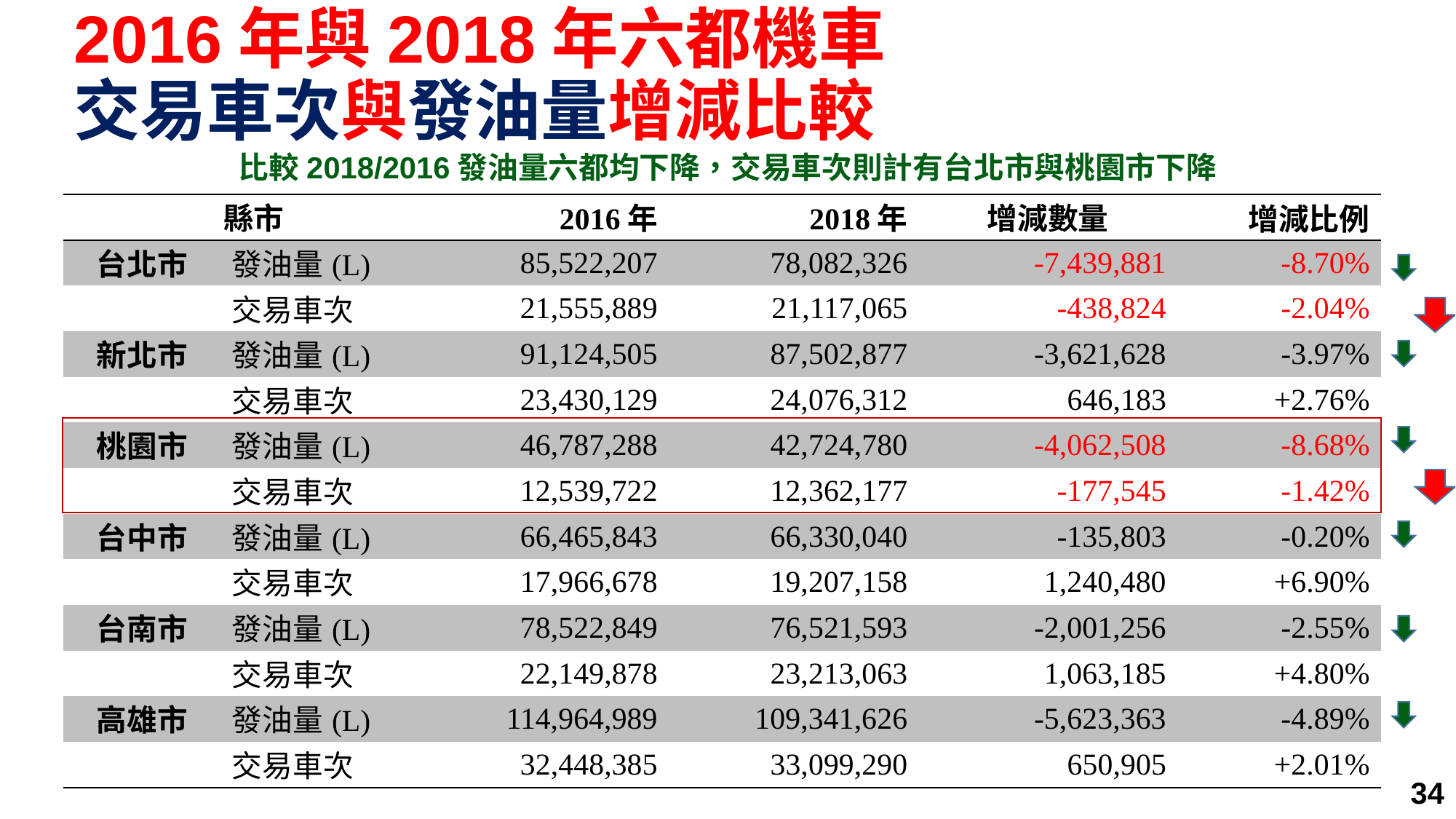

# 2016年與2018年六都機車 交易車次與發油量增減比較
比較2018/2016發油量六都均下降，交易車次則計有台北市與桃園市下降
| 縣市 |  | 2016年 | 2018年 | 增減數量 | 增減比例 |
| --- | --- | --- | --- | --- | --- |
| 台北市 | 發油量(L) | 85,522,207 | 78,082,326 | -7,439,881 | -8.70% |
|  | 交易車次 | 21,555,889 | 21,117,065 | -438,824 | -2.04% |
| 新北市 | 發油量(L) | 91,124,505 | 87,502,877 | -3,621,628 | -3.97% |
|  | 交易車次 | 23,430,129 | 24,076,312 | 646,183 | +2.76% |
| 桃園市 | 發油量(L) | 46,787,288 | 42,724,780 | -4,062,508 | -8.68% |
|  | 交易車次 | 12,539,722 | 12,362,177 | -177,545 | -1.42% |
| 台中市 | 發油量(L) | 66,465,843 | 66,330,040 | -135,803 | -0.20% |
|  | 交易車次 | 17,966,678 | 19,207,158 | 1,240,480 | +6.90% |
| 台南市 | 發油量(L) | 78,522,849 | 76,521,593 | -2,001,256 | -2.55% |
|  | 交易車次 | 22,149,878 | 23,213,063 | 1,063,185 | +4.80% |
| 高雄市 | 發油量(L) | 114,964,989 | 109,341,626 | -5,623,363 | -4.89% |
|  | 交易車次 | 32,448,385 | 33,099,290 | 650,905 | +2.01% |

34